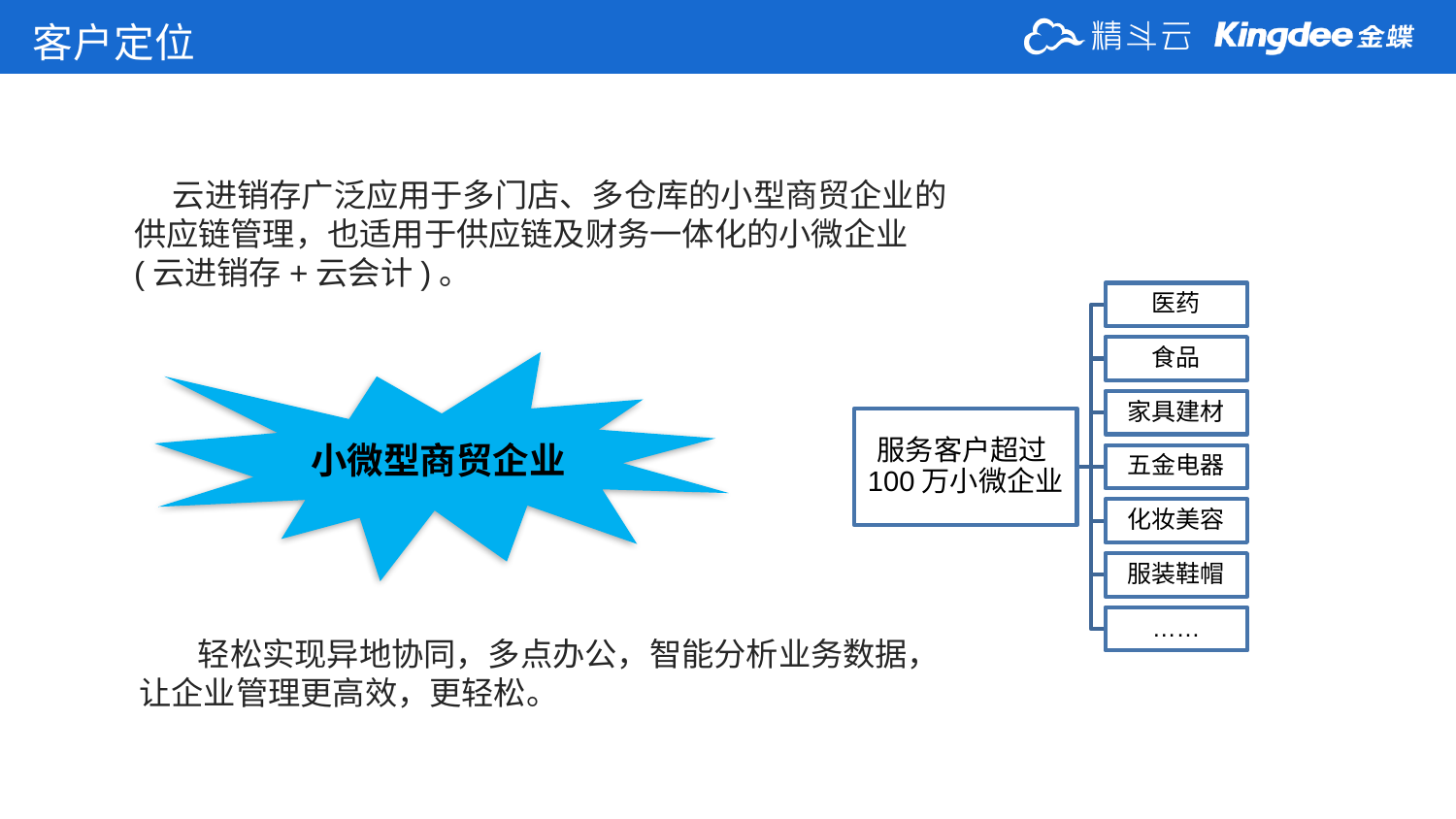

客户定位

            云进销存广泛应用于多门店、多仓库的小型商贸企业的供应链管理，也适用于供应链及财务一体化的小微企业(云进销存+云会计)。

服务客户超过100万小微企业
医药
食品
家具建材
五金电器
化妆美容
服装鞋帽
……
小微型商贸企业
       轻松实现异地协同，多点办公，智能分析业务数据，让企业管理更高效，更轻松。